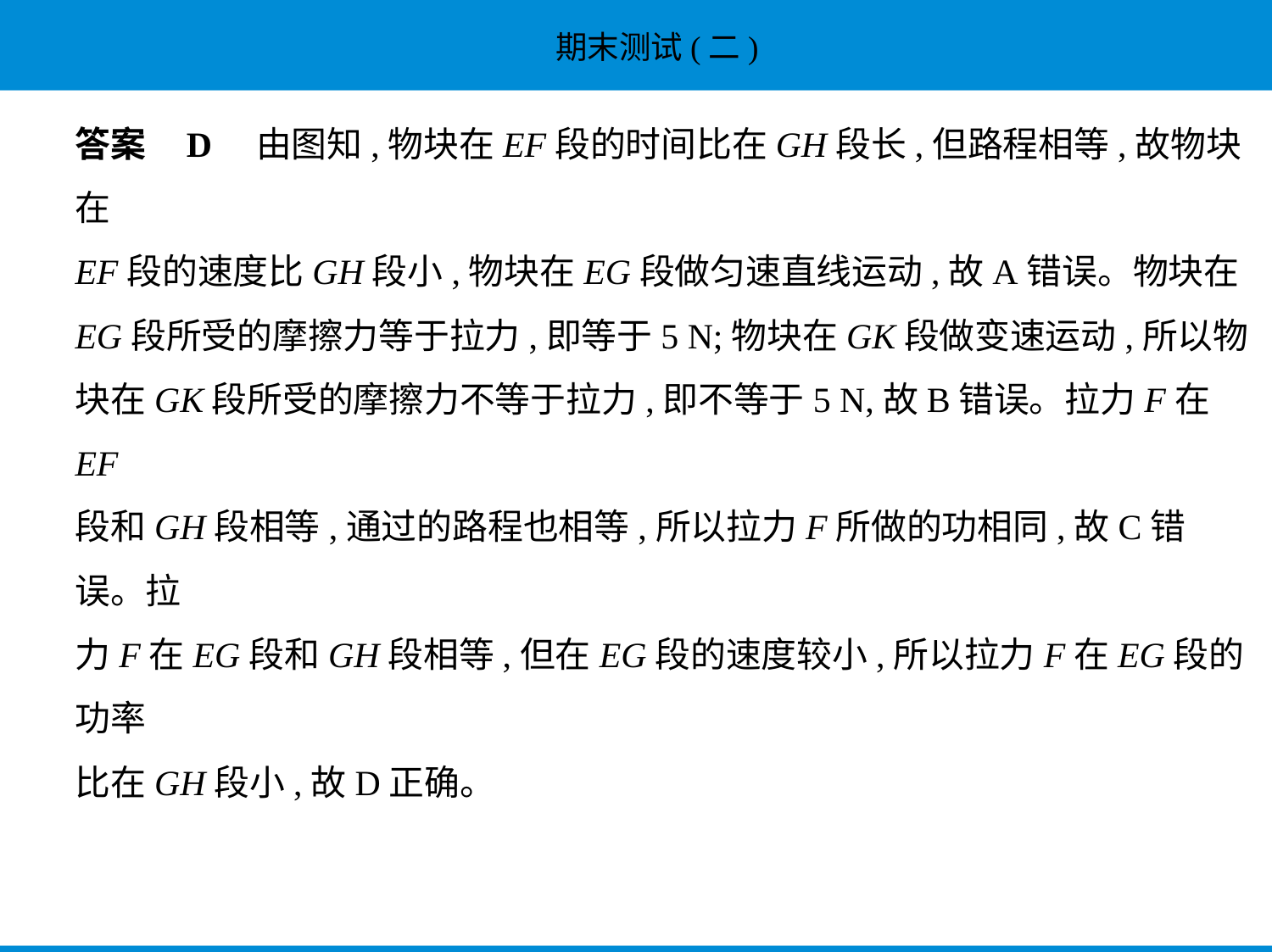

答案    D　由图知,物块在EF段的时间比在GH段长,但路程相等,故物块在
EF段的速度比GH段小,物块在EG段做匀速直线运动,故A错误。物块在
EG段所受的摩擦力等于拉力,即等于5 N;物块在GK段做变速运动,所以物
块在GK段所受的摩擦力不等于拉力,即不等于5 N,故B错误。拉力F在EF
段和GH段相等,通过的路程也相等,所以拉力F所做的功相同,故C错误。拉
力F在EG段和GH段相等,但在EG段的速度较小,所以拉力F在EG段的功率
比在GH段小,故D正确。